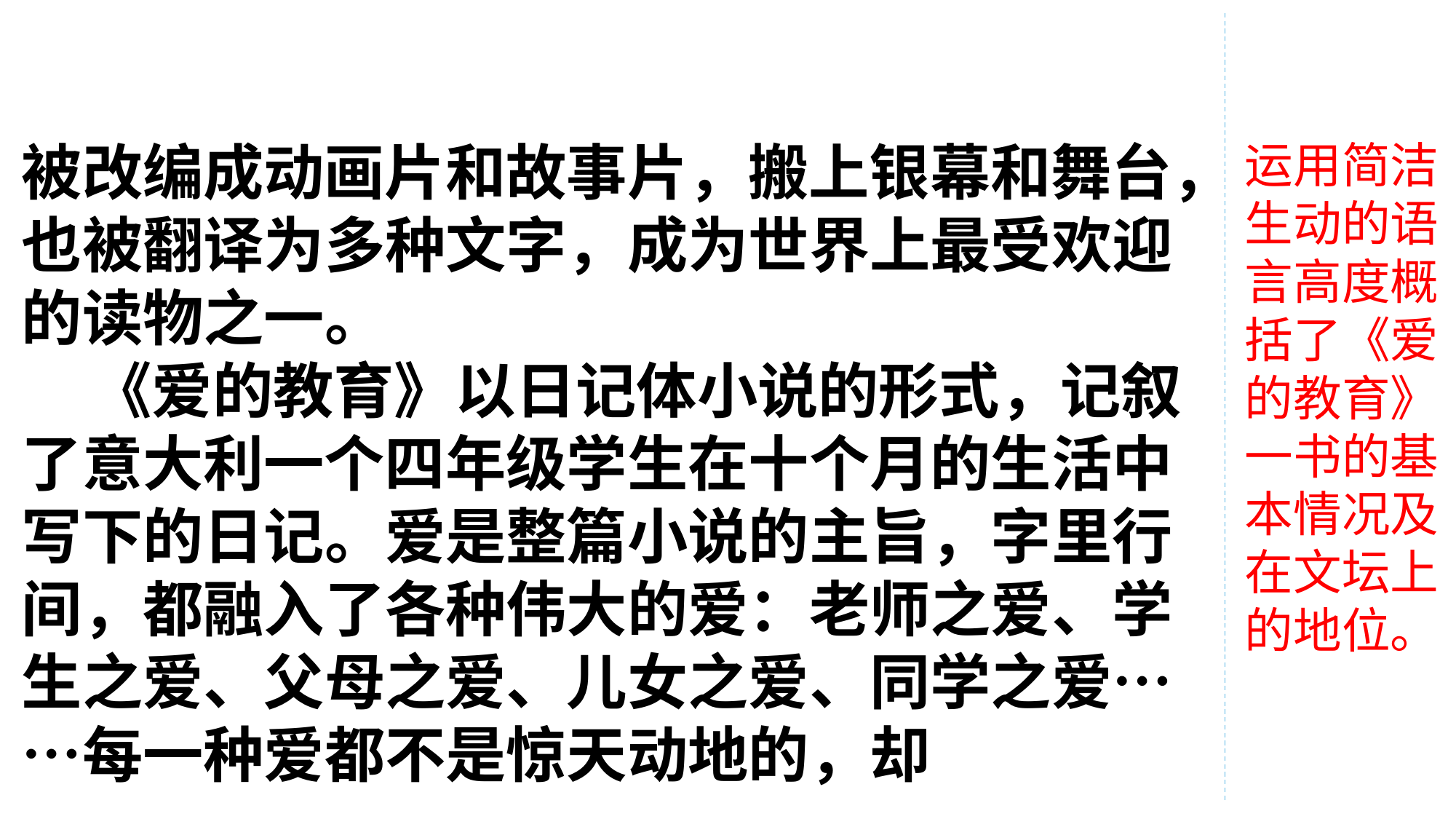

被改编成动画片和故事片，搬上银幕和舞台，也被翻译为多种文字，成为世界上最受欢迎的读物之一。
    《爱的教育》以日记体小说的形式，记叙了意大利一个四年级学生在十个月的生活中写下的日记。爱是整篇小说的主旨，字里行间，都融入了各种伟大的爱：老师之爱、学生之爱、父母之爱、儿女之爱、同学之爱……每一种爱都不是惊天动地的，却
运用简洁生动的语言高度概括了《爱的教育》一书的基本情况及在文坛上的地位。